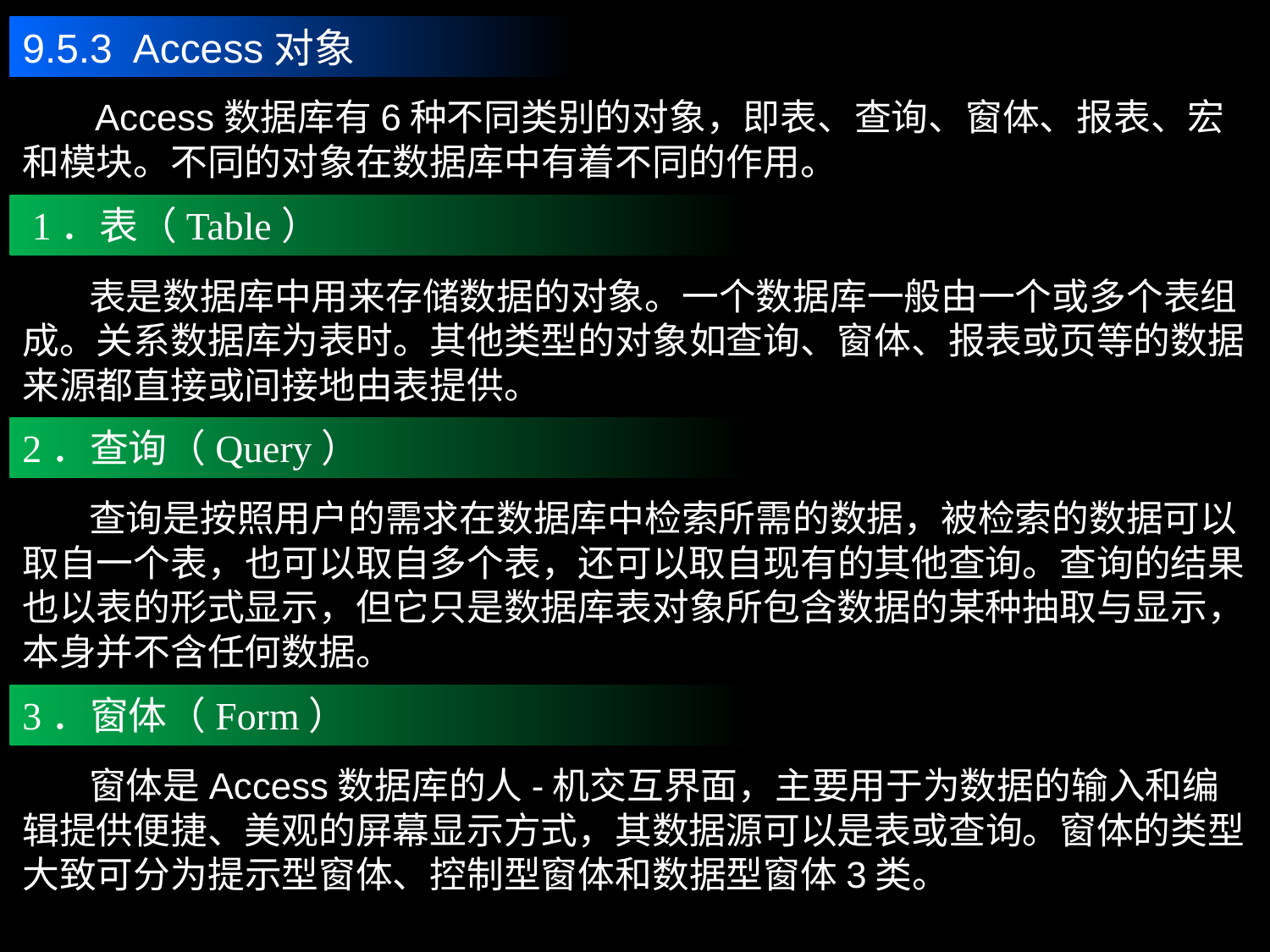

9.5.3  Access对象
       Access数据库有6种不同类别的对象，即表、查询、窗体、报表、宏和模块。不同的对象在数据库中有着不同的作用。
 1．表（Table）
       表是数据库中用来存储数据的对象。一个数据库一般由一个或多个表组成。关系数据库为表时。其他类型的对象如查询、窗体、报表或页等的数据来源都直接或间接地由表提供。
2．查询（Query）
       查询是按照用户的需求在数据库中检索所需的数据，被检索的数据可以取自一个表，也可以取自多个表，还可以取自现有的其他查询。查询的结果也以表的形式显示，但它只是数据库表对象所包含数据的某种抽取与显示，本身并不含任何数据。
3．窗体（Form）
       窗体是Access数据库的人-机交互界面，主要用于为数据的输入和编辑提供便捷、美观的屏幕显示方式，其数据源可以是表或查询。窗体的类型大致可分为提示型窗体、控制型窗体和数据型窗体3类。